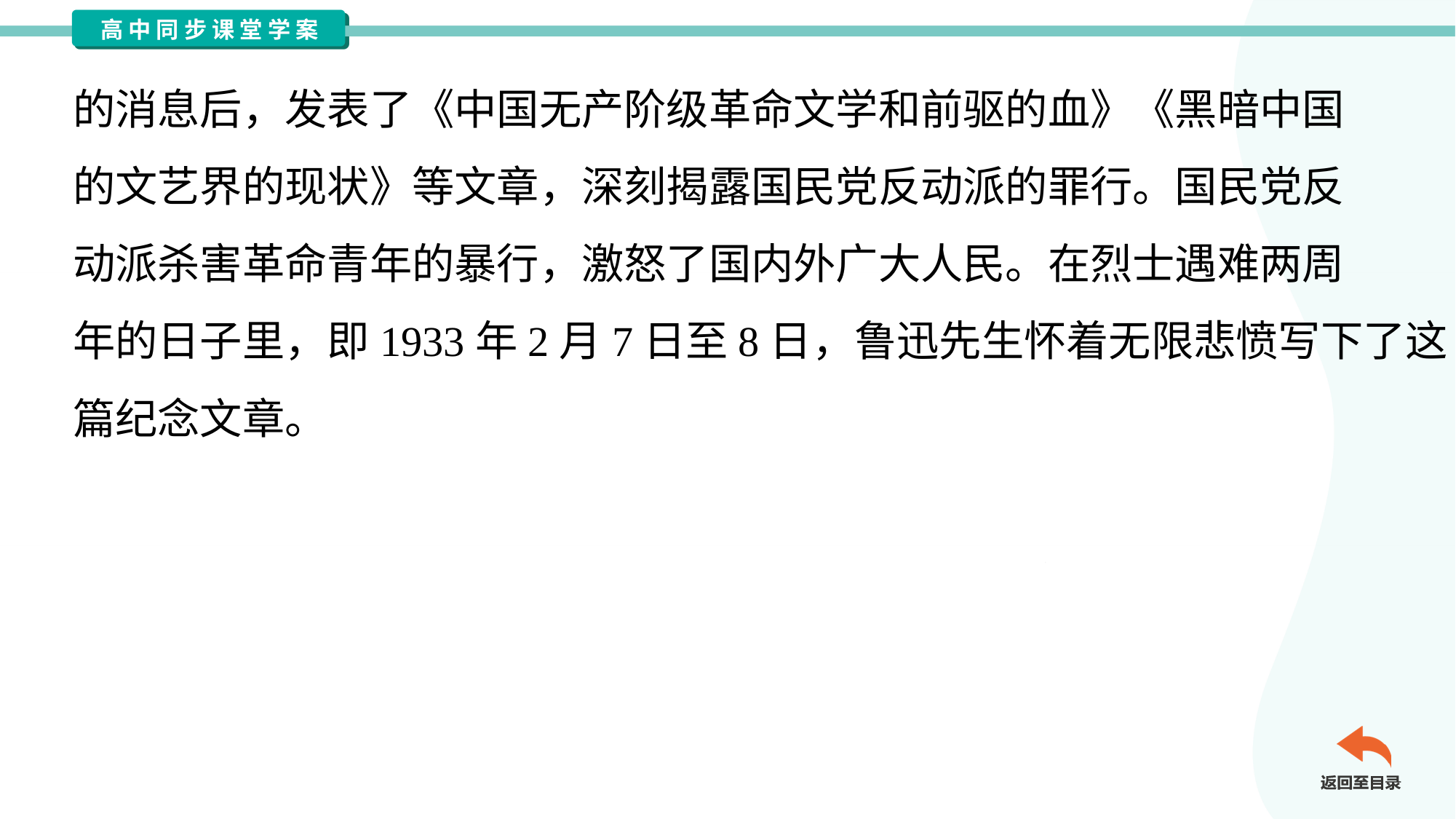

的消息后，发表了《中国无产阶级革命文学和前驱的血》《黑暗中国
的文艺界的现状》等文章，深刻揭露国民党反动派的罪行。国民党反
动派杀害革命青年的暴行，激怒了国内外广大人民。在烈士遇难两周
年的日子里，即1933年2月7日至8日，鲁迅先生怀着无限悲愤写下了这
篇纪念文章。